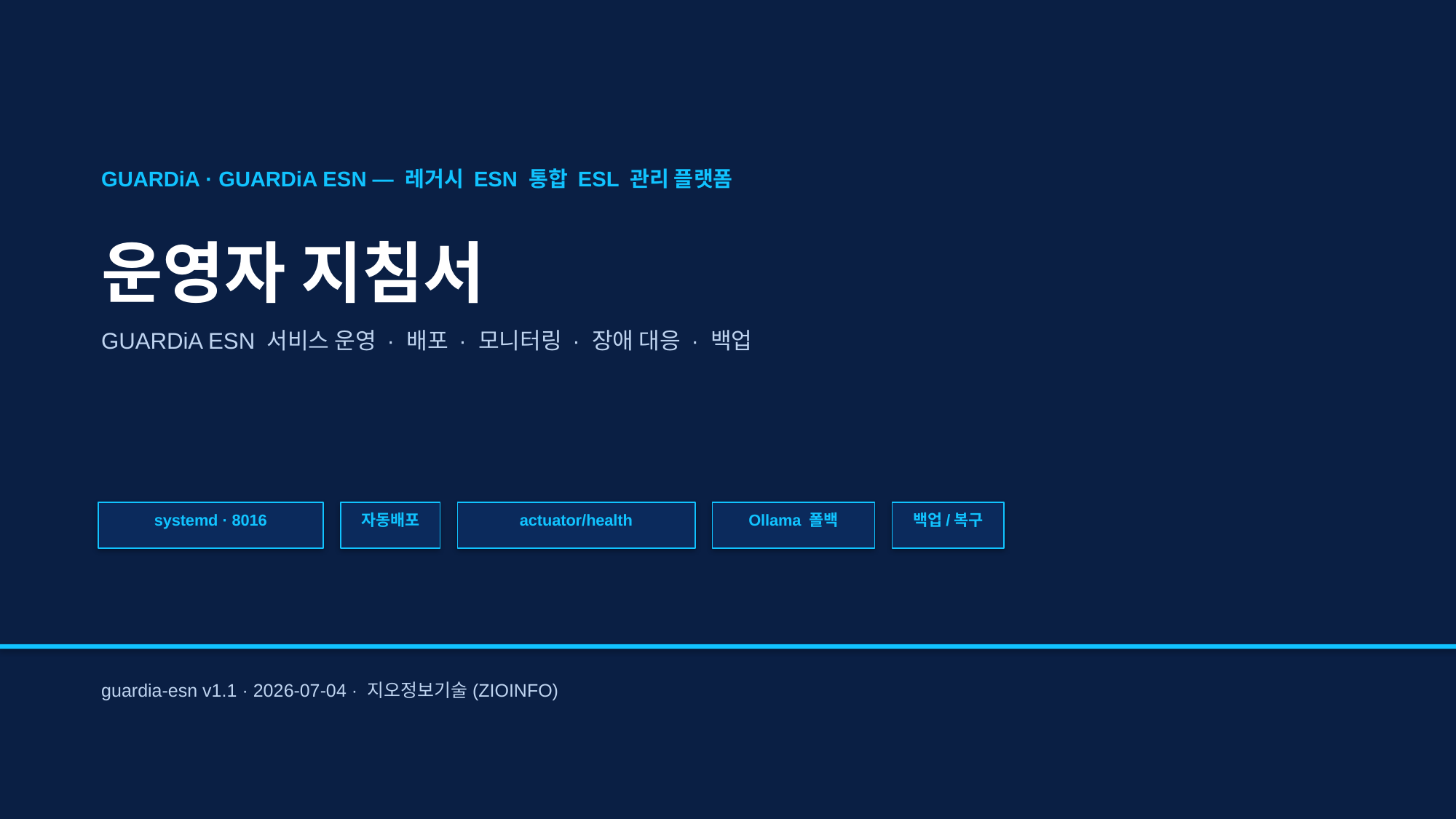

GUARDiA · GUARDiA ESN — 레거시 ESN 통합 ESL 관리 플랫폼
운영자 지침서
GUARDiA ESN 서비스 운영 · 배포 · 모니터링 · 장애 대응 · 백업

systemd · 8016
자동배포
actuator/health
Ollama 폴백
백업/복구

guardia-esn v1.1 · 2026-07-04 · 지오정보기술(ZIOINFO)